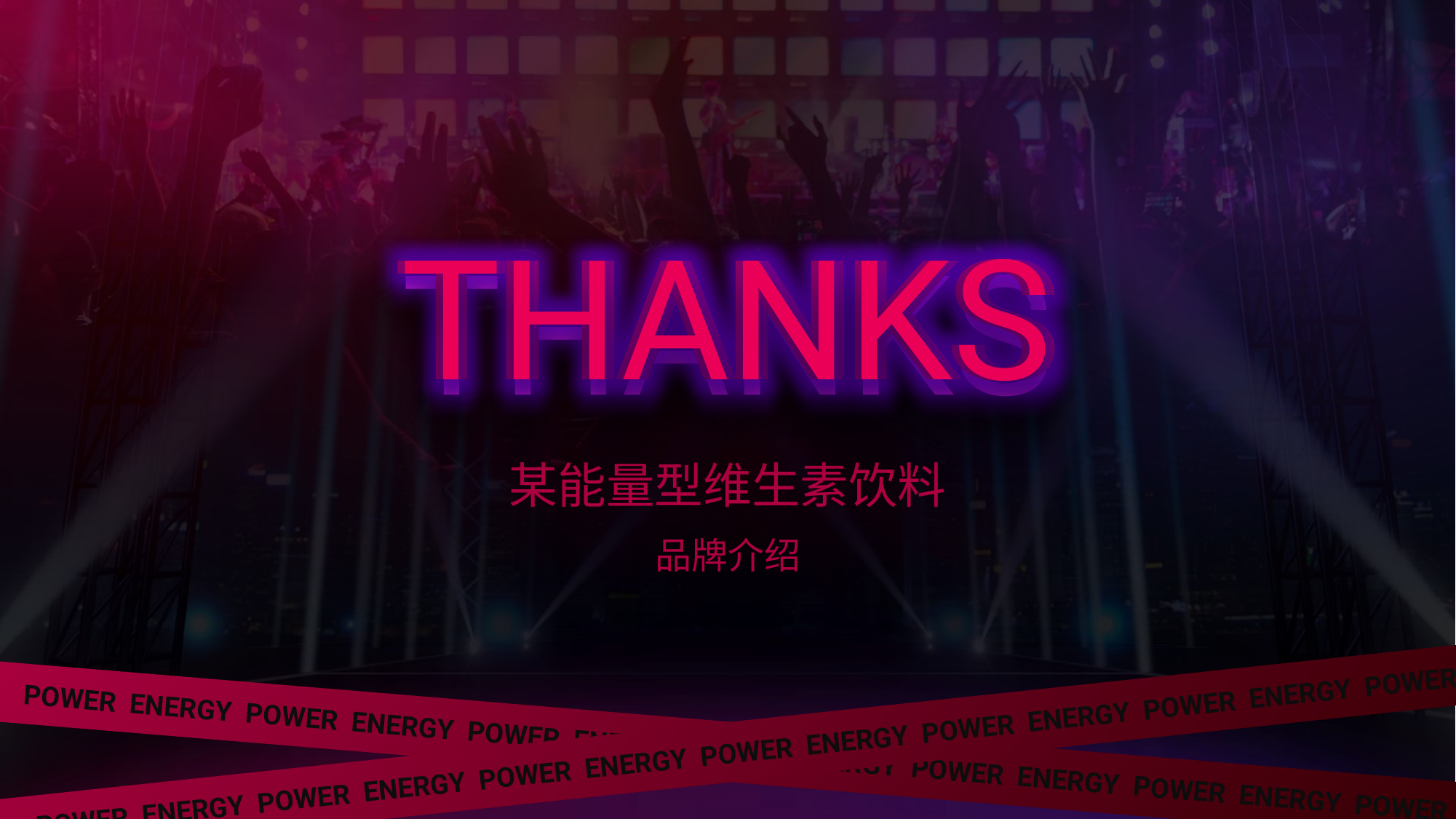

THANKS
THANKS
THANKS
THANKS
某能量型维生素饮料
品牌介绍
POWER  ENERGY  POWER  ENERGY  POWER  ENERGY  POWER  ENERGY  POWER  ENERGY  POWER  ENERGY  POWER
POWER  ENERGY  POWER  ENERGY  POWER  ENERGY  POWER  ENERGY  POWER  ENERGY  POWER  ENERGY  POWER